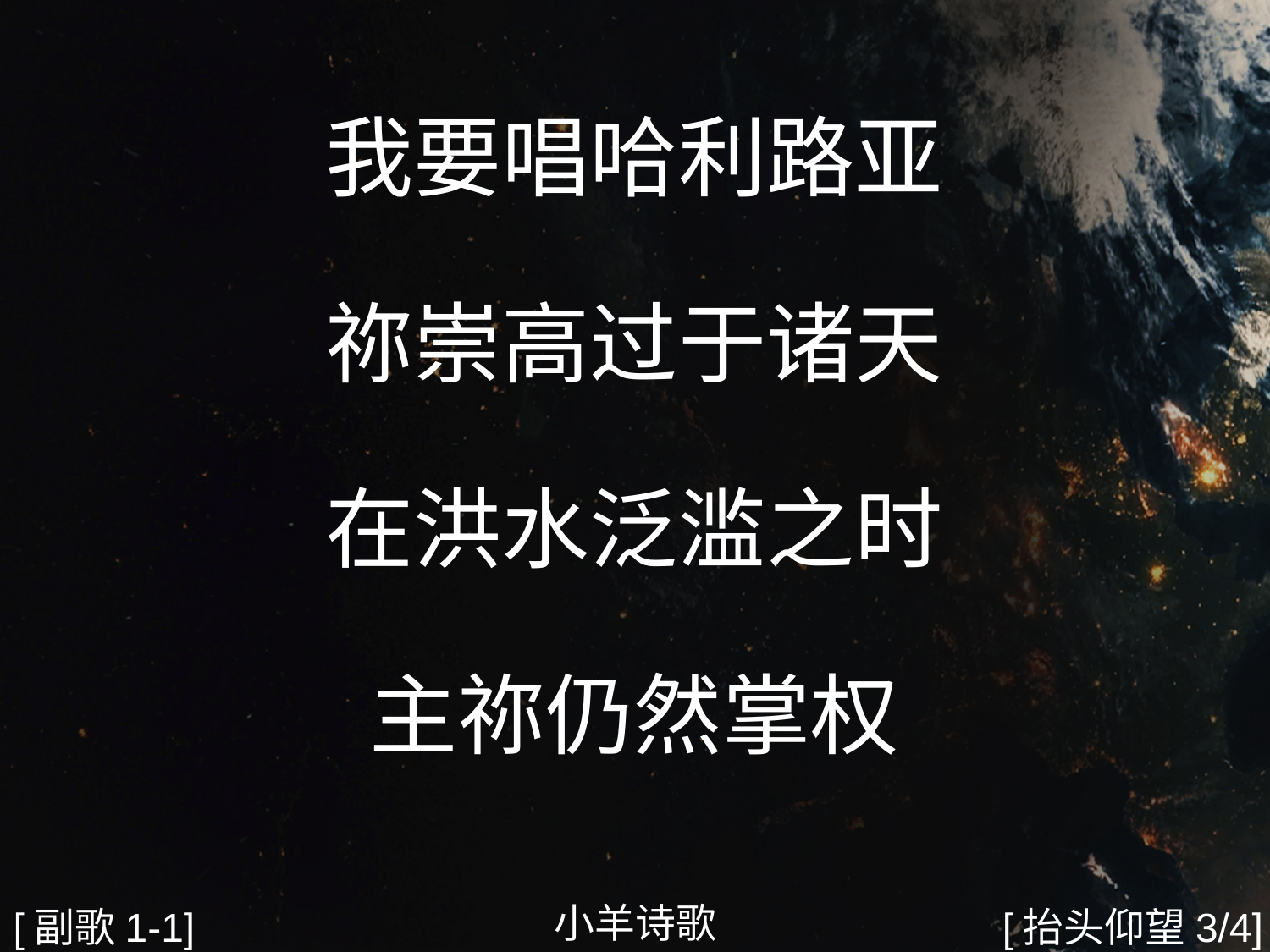

我要唱哈利路亚

祢崇高过于诸天

在洪水泛滥之时

主祢仍然掌权
#

小羊诗歌
[副歌1-1]
[抬头仰望3/4]